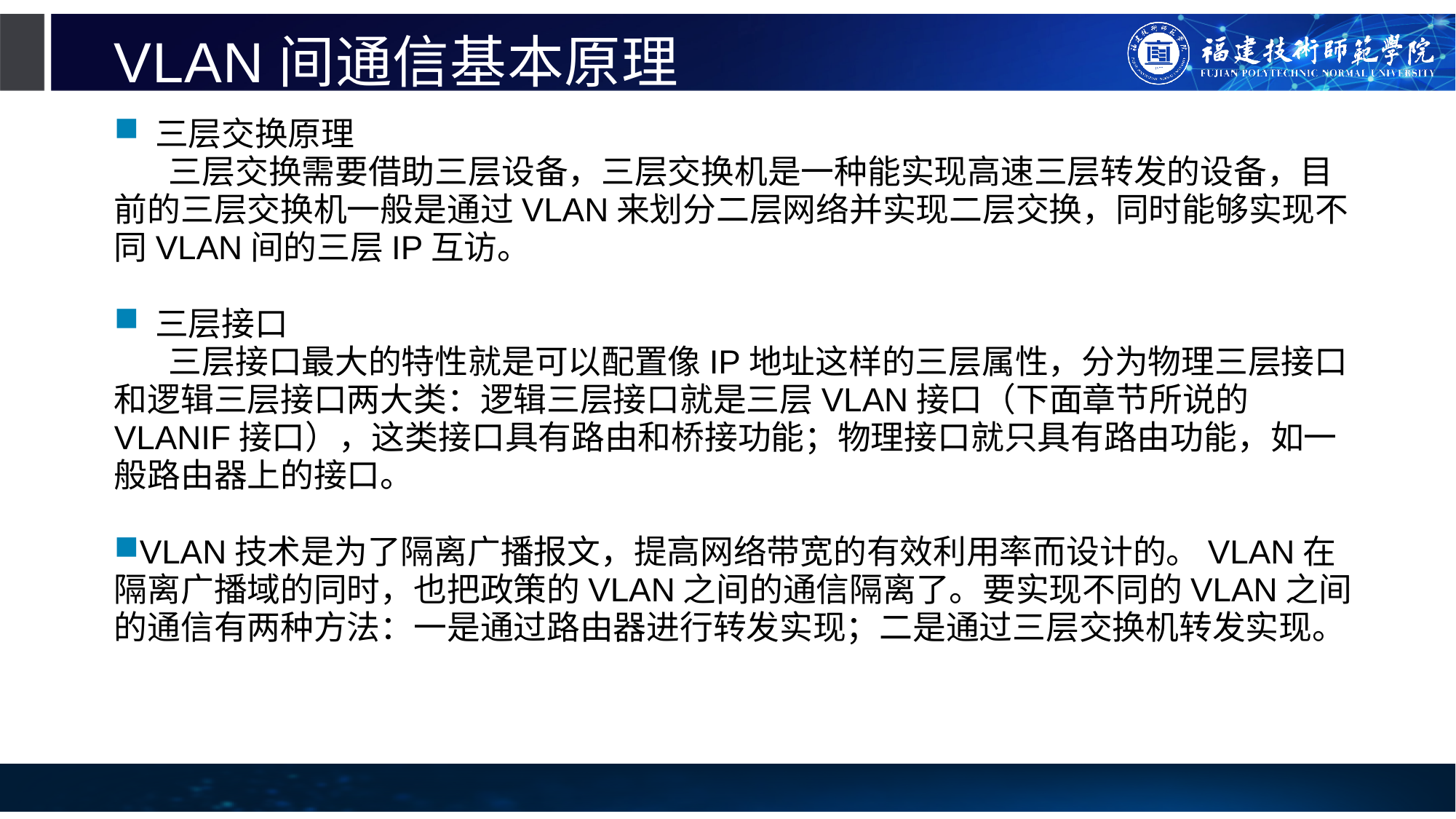

# VLAN间通信基本原理
三层交换原理
三层交换需要借助三层设备，三层交换机是一种能实现高速三层转发的设备，目前的三层交换机一般是通过VLAN来划分二层网络并实现二层交换，同时能够实现不同VLAN间的三层IP互访。

三层接口
三层接口最大的特性就是可以配置像IP地址这样的三层属性，分为物理三层接口和逻辑三层接口两大类：逻辑三层接口就是三层VLAN接口（下面章节所说的VLANIF接口），这类接口具有路由和桥接功能；物理接口就只具有路由功能，如一般路由器上的接口。

VLAN技术是为了隔离广播报文，提高网络带宽的有效利用率而设计的。VLAN在隔离广播域的同时，也把政策的VLAN之间的通信隔离了。要实现不同的VLAN之间的通信有两种方法：一是通过路由器进行转发实现；二是通过三层交换机转发实现。